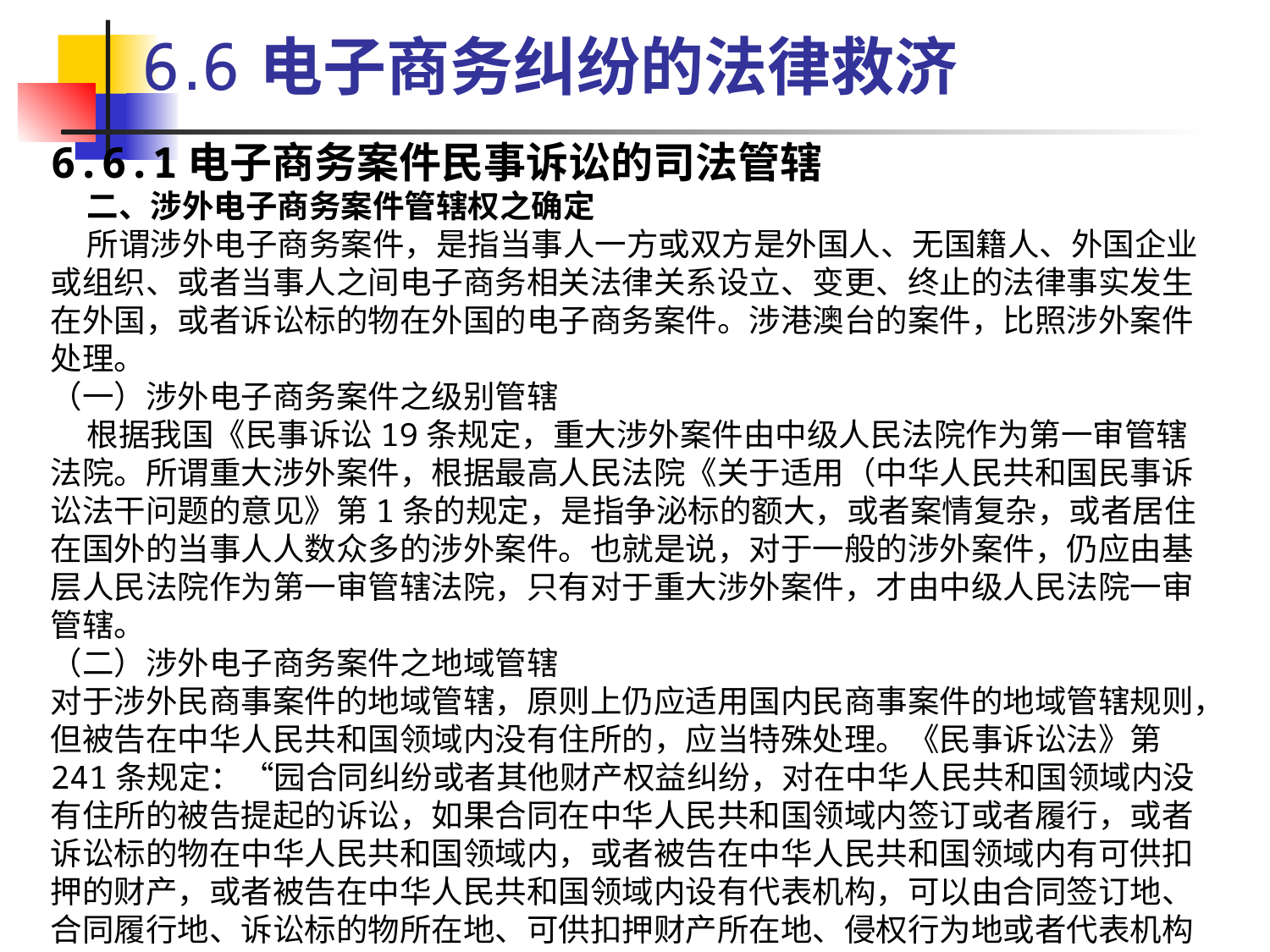

6.6电子商务纠纷的法律救济
6.6.1电子商务案件民事诉讼的司法管辖
    二、涉外电子商务案件管辖权之确定
    所谓涉外电子商务案件，是指当事人一方或双方是外国人、无国籍人、外国企业或组织、或者当事人之间电子商务相关法律关系设立、变更、终止的法律事实发生在外国，或者诉讼标的物在外国的电子商务案件。涉港澳台的案件，比照涉外案件处理。
（一）涉外电子商务案件之级别管辖
    根据我国《民事诉讼19条规定，重大涉外案件由中级人民法院作为第一审管辖法院。所谓重大涉外案件，根据最高人民法院《关于适用（中华人民共和国民事诉讼法干问题的意见》第1条的规定，是指争泌标的额大，或者案情复杂，或者居住在国外的当事人人数众多的涉外案件。也就是说，对于一般的涉外案件，仍应由基层人民法院作为第一审管辖法院，只有对于重大涉外案件，才由中级人民法院一审管辖。
（二）涉外电子商务案件之地域管辖
对于涉外民商事案件的地域管辖，原则上仍应适用国内民商事案件的地域管辖规则，但被告在中华人民共和国领域内没有住所的，应当特殊处理。《民事诉讼法》第241条规定：“园合同纠纷或者其他财产权益纠纷，对在中华人民共和国领域内没有住所的被告提起的诉讼，如果合同在中华人民共和国领域内签订或者履行，或者诉讼标的物在中华人民共和国领域内，或者被告在中华人民共和国领域内有可供扣押的财产，或者被告在中华人民共和国领域内设有代表机构，可以由合同签订地、合同履行地、诉讼标的物所在地、可供扣押财产所在地、侵权行为地或者代表机构住所地人民法院管辖。”
法律没有对涉外电子商务案件的地域管辖作特别规定，因此可直接适用涉外民商事案件的地域管辖规则。